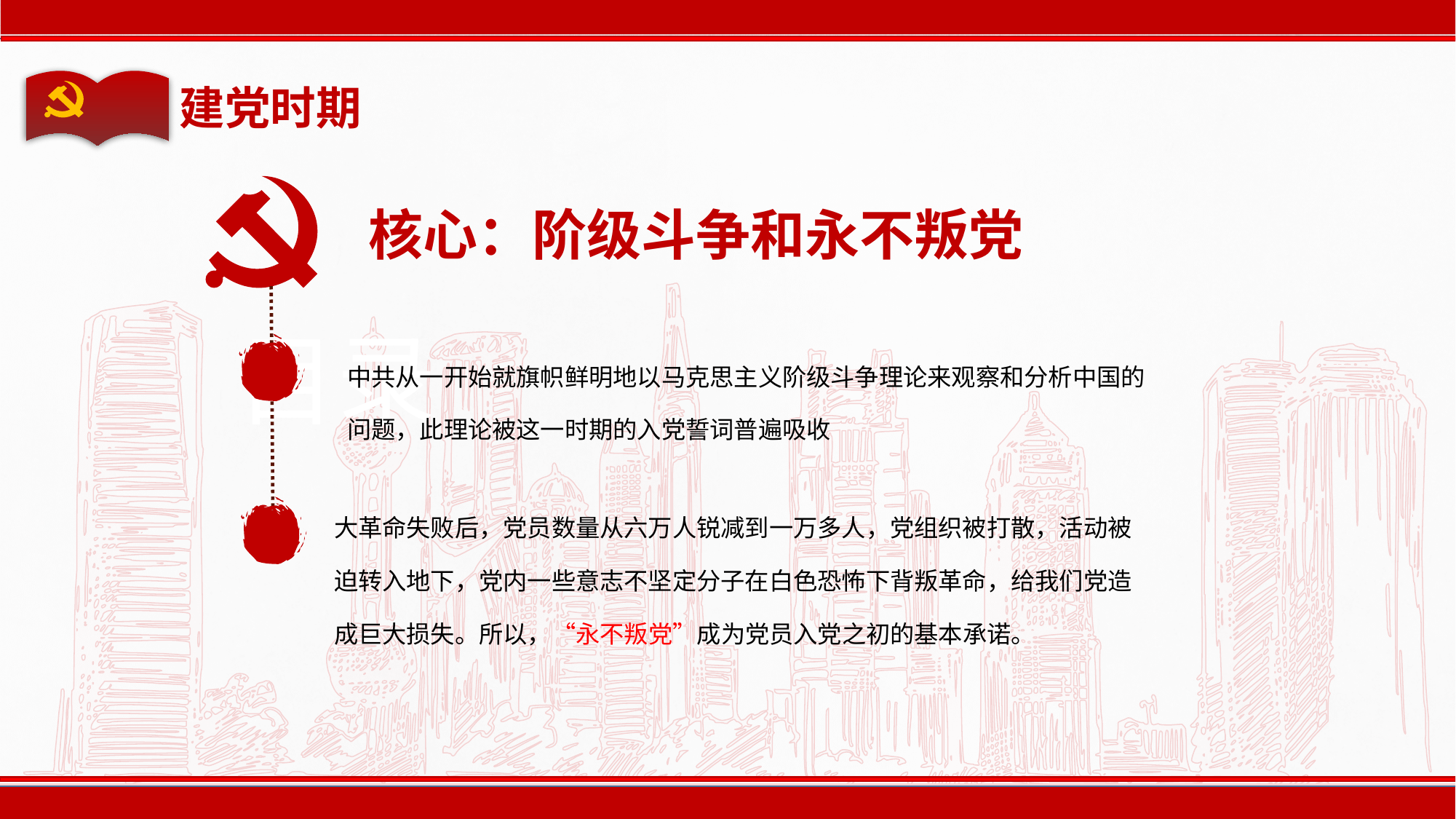

核心：阶级斗争和永不叛党
中共从一开始就旗帜鲜明地以马克思主义阶级斗争理论来观察和分析中国的问题，此理论被这一时期的入党誓词普遍吸收

大革命失败后，党员数量从六万人锐减到一万多人，党组织被打散，活动被迫转入地下，党内一些意志不坚定分子在白色恐怖下背叛革命，给我们党造成巨大损失。所以，“永不叛党”成为党员入党之初的基本承诺。